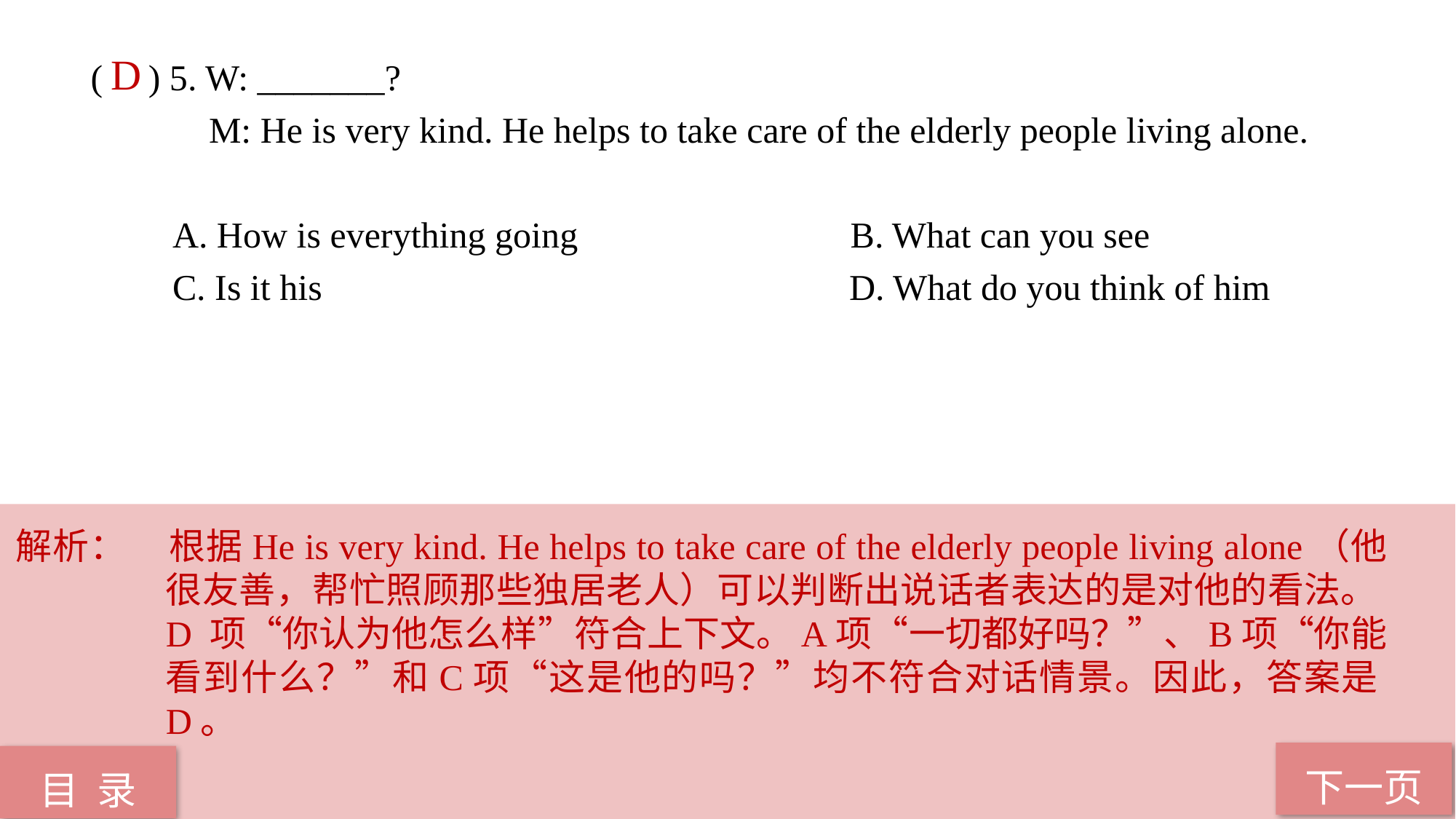

(     ) 5. W: _______?
             M: He is very kind. He helps to take care of the elderly people living alone.

         A. How is everything going                              B. What can you see
         C. Is it his                                                          D. What do you think of him
D
解析：	根据He is very kind. He helps to take care of the elderly people living alone（他很友善，帮忙照顾那些独居老人）可以判断出说话者表达的是对他的看法。D 项“你认为他怎么样”符合上下文。A项“一切都好吗？”、B项“你能看到什么？”和C项“这是他的吗？”均不符合对话情景。因此，答案是D。
下一页